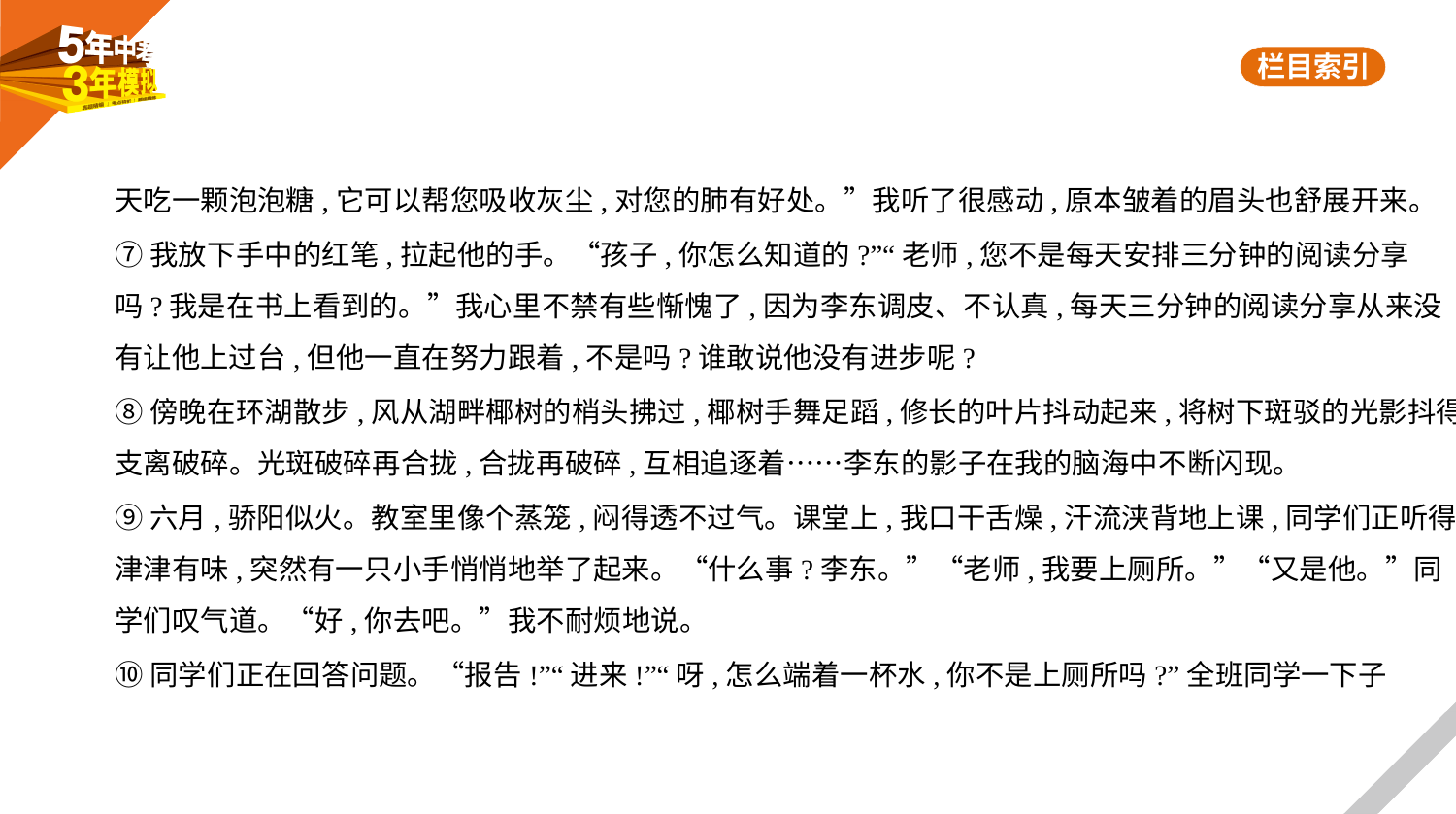

天吃一颗泡泡糖,它可以帮您吸收灰尘,对您的肺有好处。”我听了很感动,原本皱着的眉头也舒展开来。
⑦我放下手中的红笔,拉起他的手。“孩子,你怎么知道的?”“老师,您不是每天安排三分钟的阅读分享
吗?我是在书上看到的。”我心里不禁有些惭愧了,因为李东调皮、不认真,每天三分钟的阅读分享从来没
有让他上过台,但他一直在努力跟着,不是吗?谁敢说他没有进步呢?
⑧傍晚在环湖散步,风从湖畔椰树的梢头拂过,椰树手舞足蹈,修长的叶片抖动起来,将树下斑驳的光影抖得
支离破碎。光斑破碎再合拢,合拢再破碎,互相追逐着……李东的影子在我的脑海中不断闪现。
⑨六月,骄阳似火。教室里像个蒸笼,闷得透不过气。课堂上,我口干舌燥,汗流浃背地上课,同学们正听得
津津有味,突然有一只小手悄悄地举了起来。“什么事?李东。”“老师,我要上厕所。”“又是他。”同
学们叹气道。“好,你去吧。”我不耐烦地说。
⑩同学们正在回答问题。“报告!”“进来!”“呀,怎么端着一杯水,你不是上厕所吗?”全班同学一下子